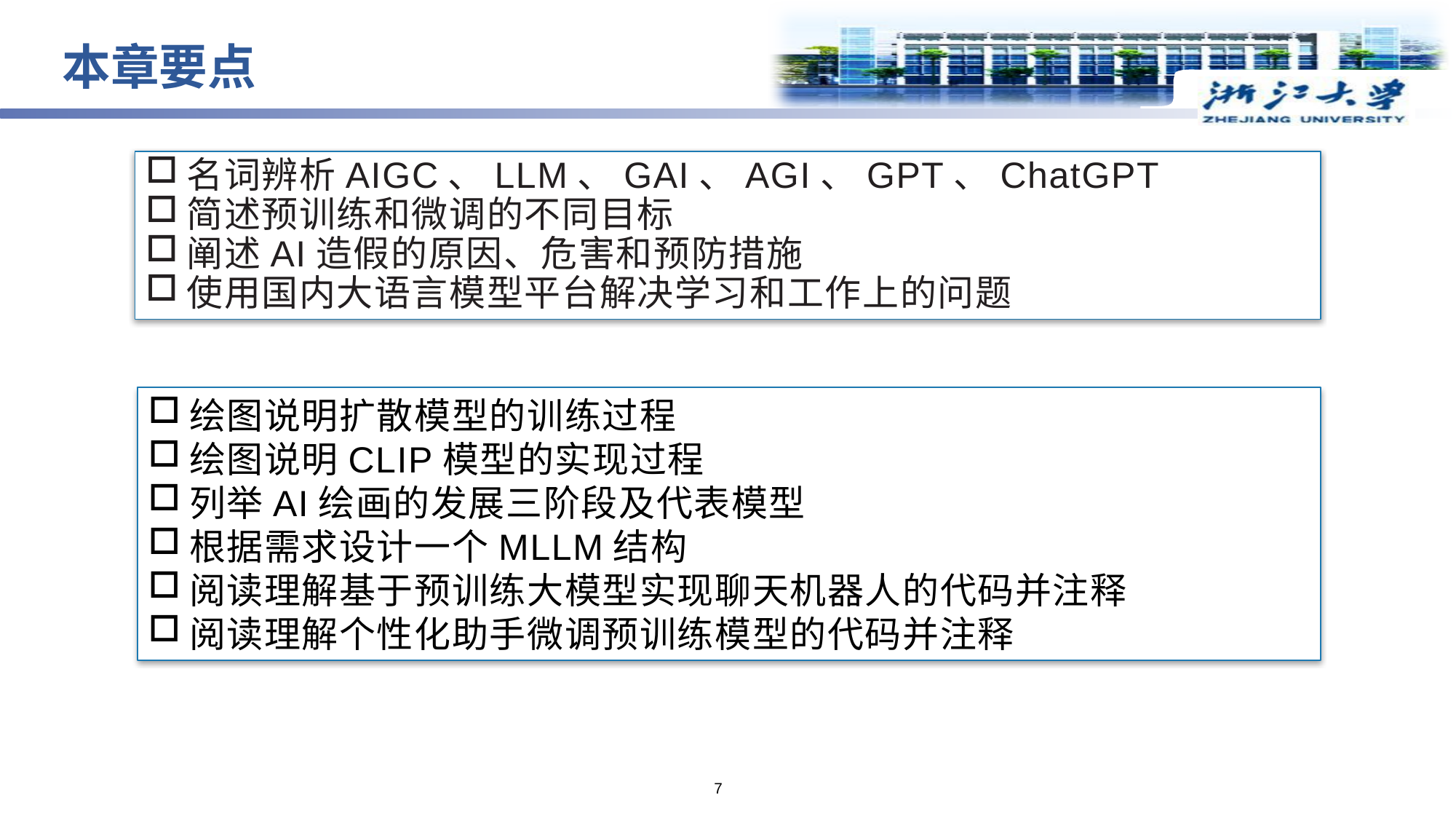

本章要点
名词辨析AIGC、LLM、GAI、AGI、GPT、ChatGPT
简述预训练和微调的不同目标
阐述AI造假的原因、危害和预防措施
使用国内大语言模型平台解决学习和工作上的问题
绘图说明扩散模型的训练过程
绘图说明CLIP模型的实现过程
列举AI绘画的发展三阶段及代表模型
根据需求设计一个MLLM结构
阅读理解基于预训练大模型实现聊天机器人的代码并注释
阅读理解个性化助手微调预训练模型的代码并注释
7